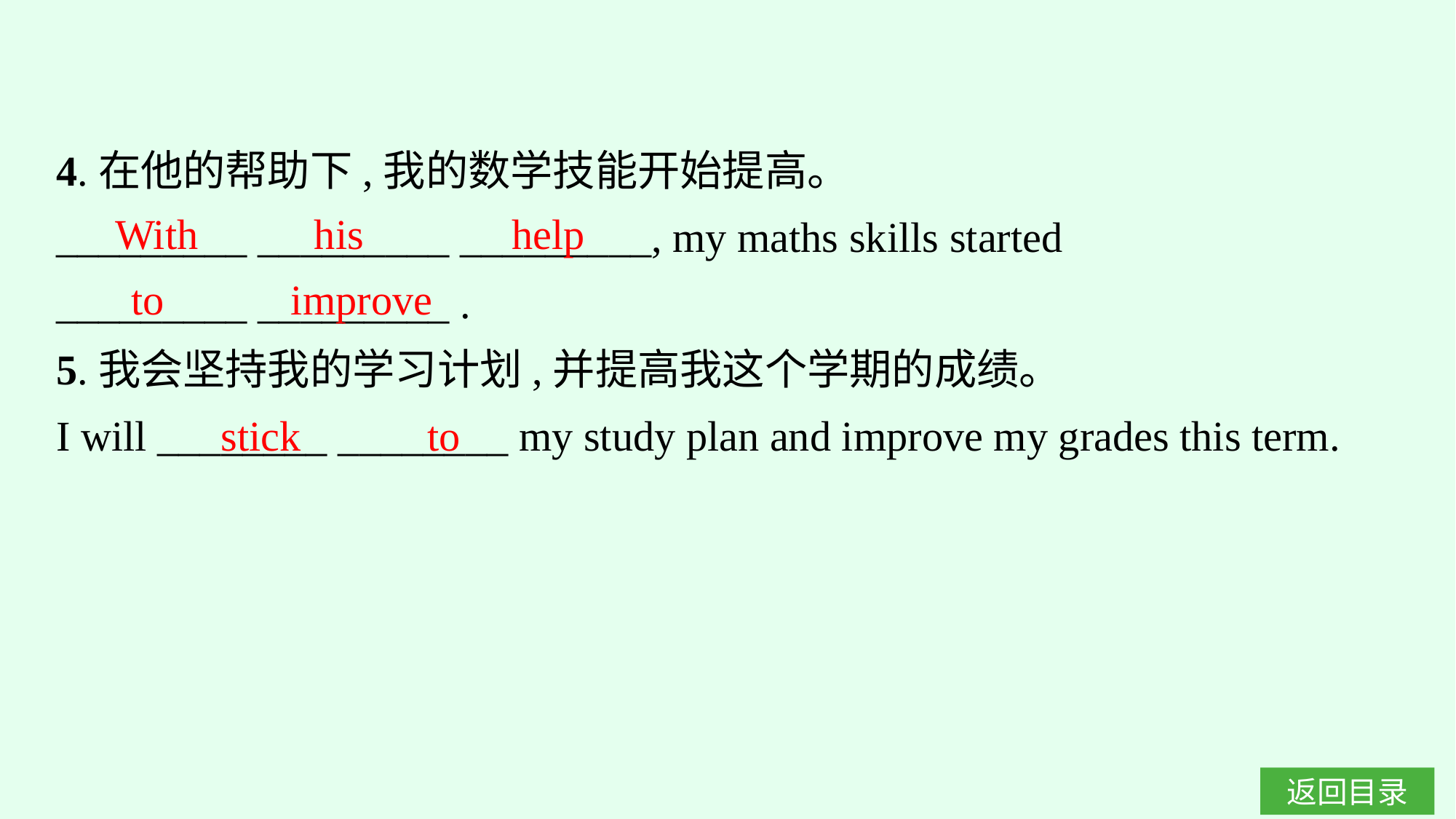

4.在他的帮助下,我的数学技能开始提高。
_________ _________ _________, my maths skills started
_________ _________ .
5.我会坚持我的学习计划,并提高我这个学期的成绩。
I will ________ ________ my study plan and improve my grades this term.
With           his              help
to            improve
stick            to